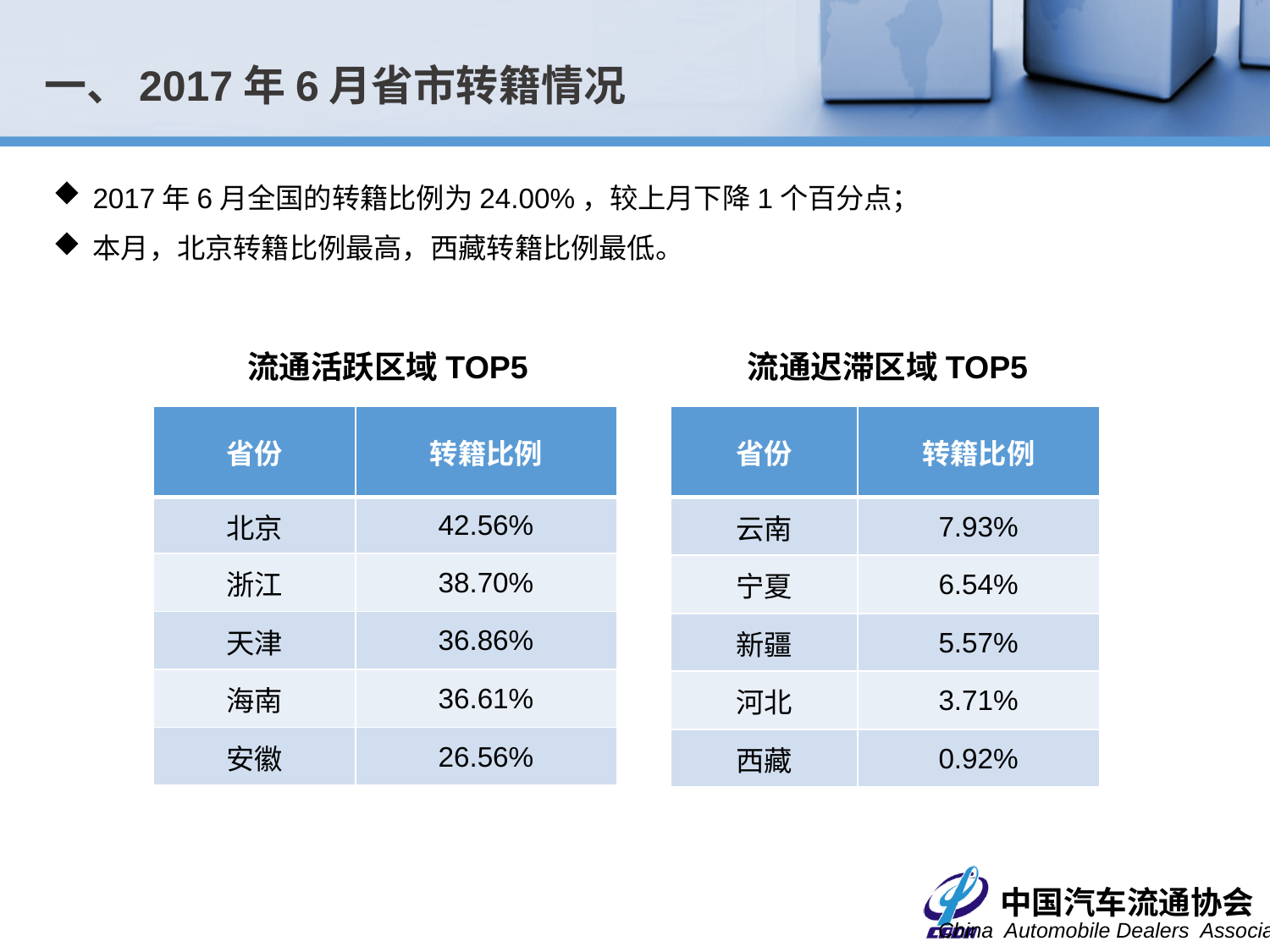

一、2017年6月省市转籍情况
2017年6月全国的转籍比例为24.00%，较上月下降1个百分点；
本月，北京转籍比例最高，西藏转籍比例最低。
流通活跃区域TOP5
流通迟滞区域TOP5
| 省份 | 转籍比例 |
| --- | --- |
| 北京 | 42.56% |
| 浙江 | 38.70% |
| 天津 | 36.86% |
| 海南 | 36.61% |
| 安徽 | 26.56% |
| 省份 | 转籍比例 |
| --- | --- |
| 云南 | 7.93% |
| 宁夏 | 6.54% |
| 新疆 | 5.57% |
| 河北 | 3.71% |
| 西藏 | 0.92% |